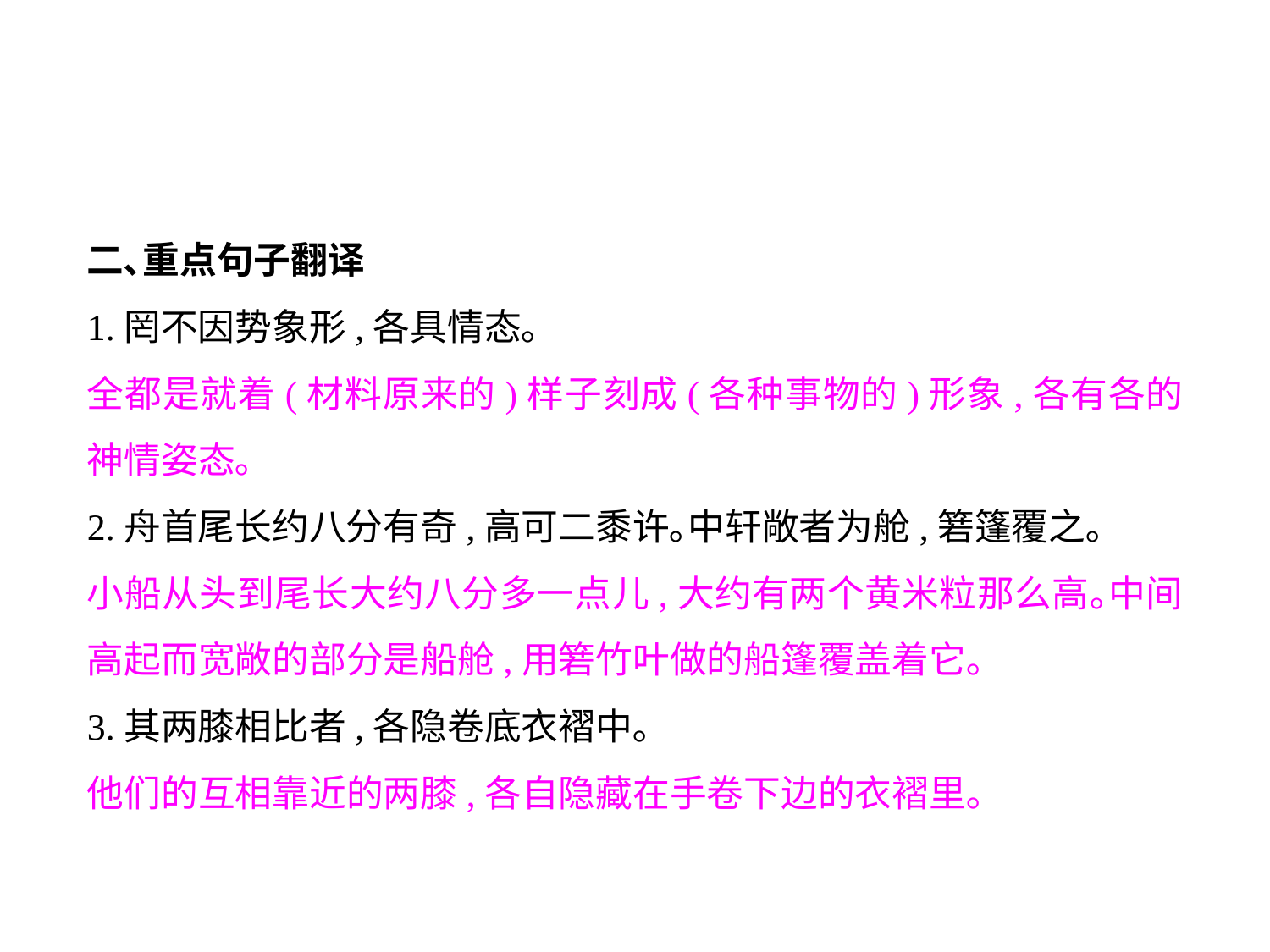

二､重点句子翻译
1.罔不因势象形,各具情态｡
全都是就着(材料原来的)样子刻成(各种事物的)形象,各有各的神情姿态｡
2.舟首尾长约八分有奇,高可二黍许｡中轩敞者为舱,箬篷覆之｡
小船从头到尾长大约八分多一点儿,大约有两个黄米粒那么高｡中间高起而宽敞的部分是船舱,用箬竹叶做的船篷覆盖着它｡
3.其两膝相比者,各隐卷底衣褶中｡
他们的互相靠近的两膝,各自隐藏在手卷下边的衣褶里｡